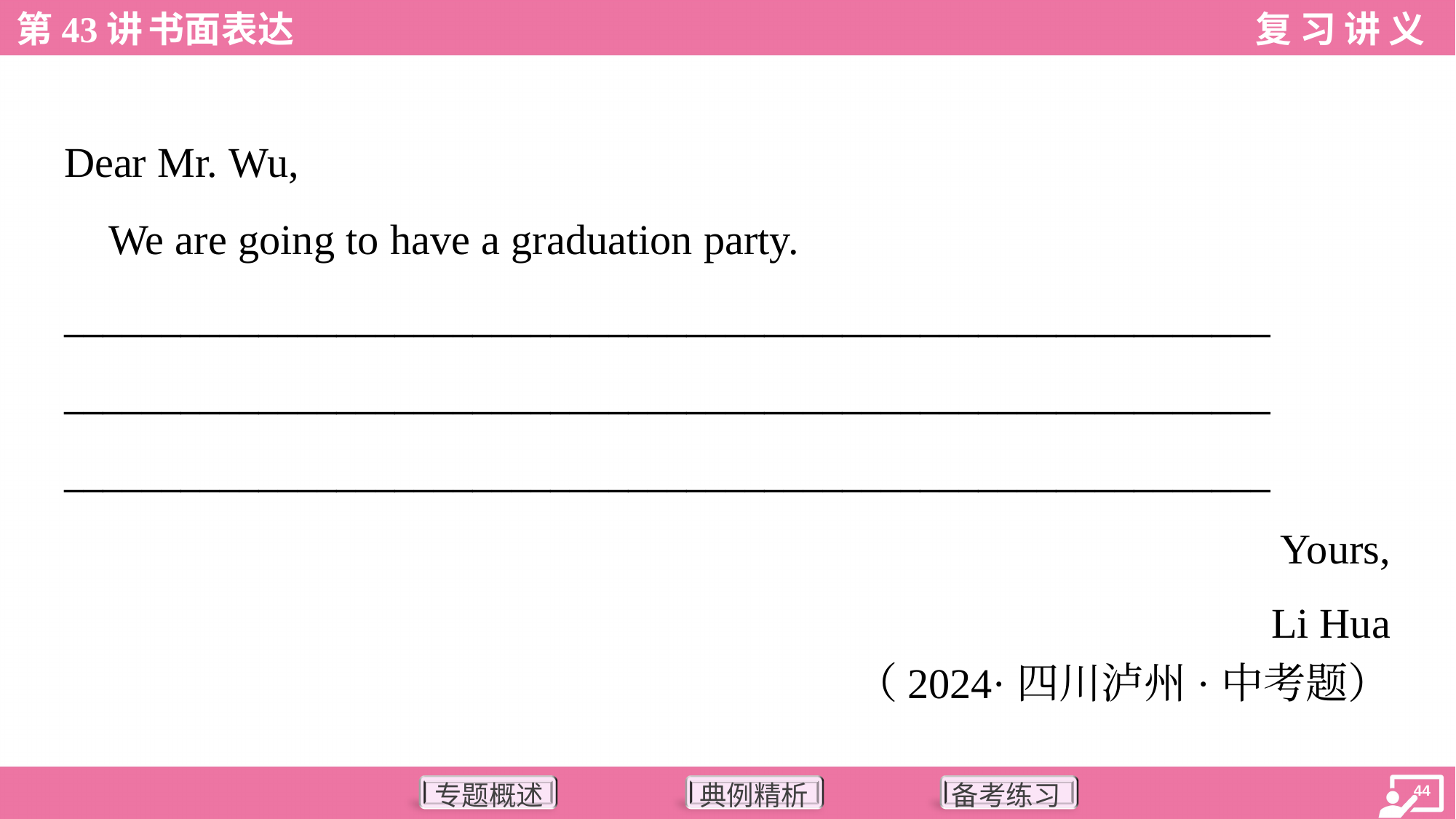

Dear Mr. Wu,
    We are going to have a graduation party.
______________________________________________________________
______________________________________________________________
______________________________________________________________
Yours,
Li Hua
（2024·四川泸州·中考题）